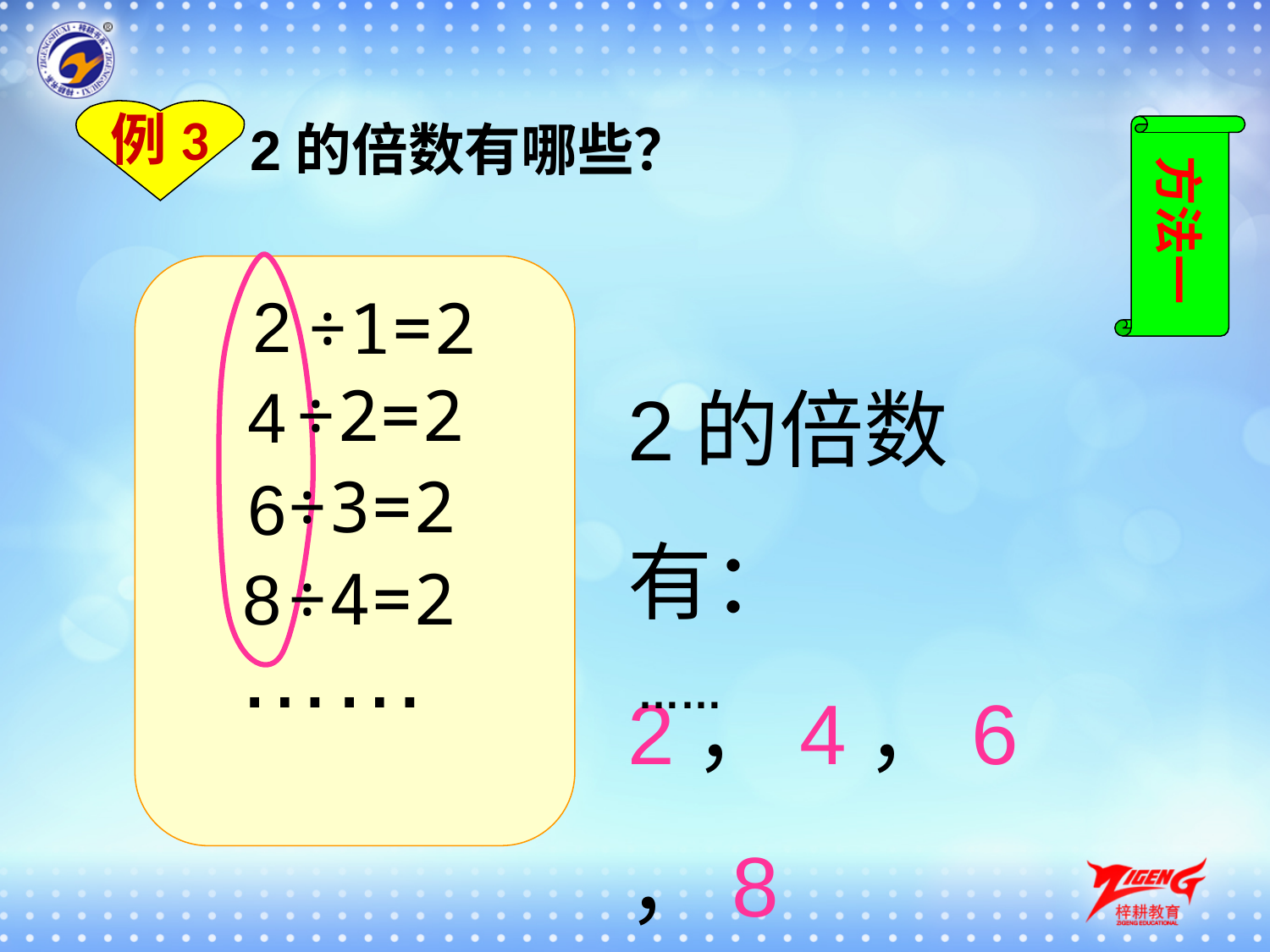

例3
2的倍数有哪些？
方法一

2
 ÷1=2
2的倍数有：2，4，6，8

÷2=2
4
÷3=2
6
8
÷4=2
……
……